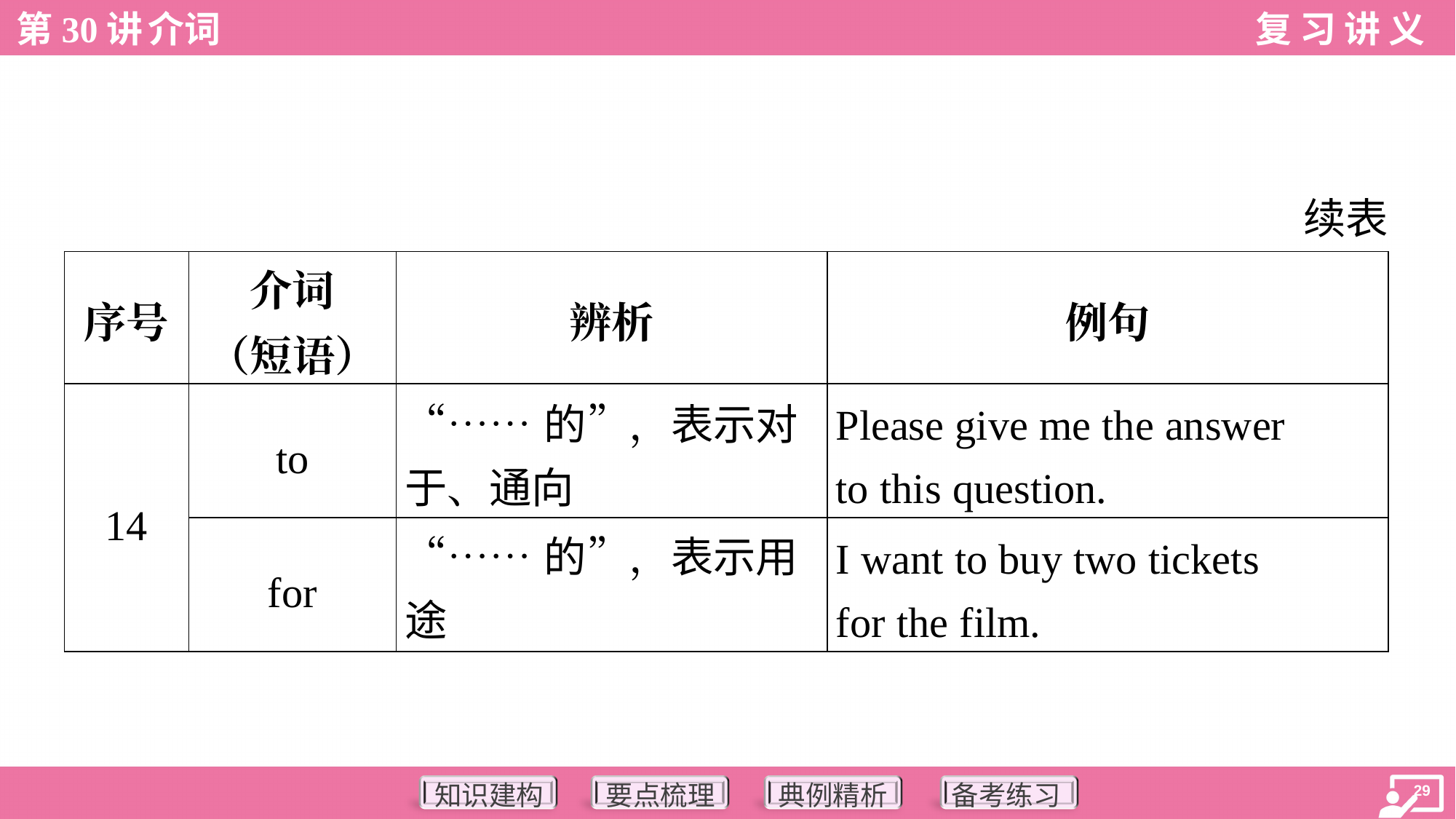

续表
| 序号 | 介词 （短语） | 辨析 | 例句 |
| --- | --- | --- | --- |
| 14 | to | “……的”，表示对 于、通向 | Please give me the answer to this question. |
|  | for | “……的”，表示用途 | I want to buy two tickets for the film. |